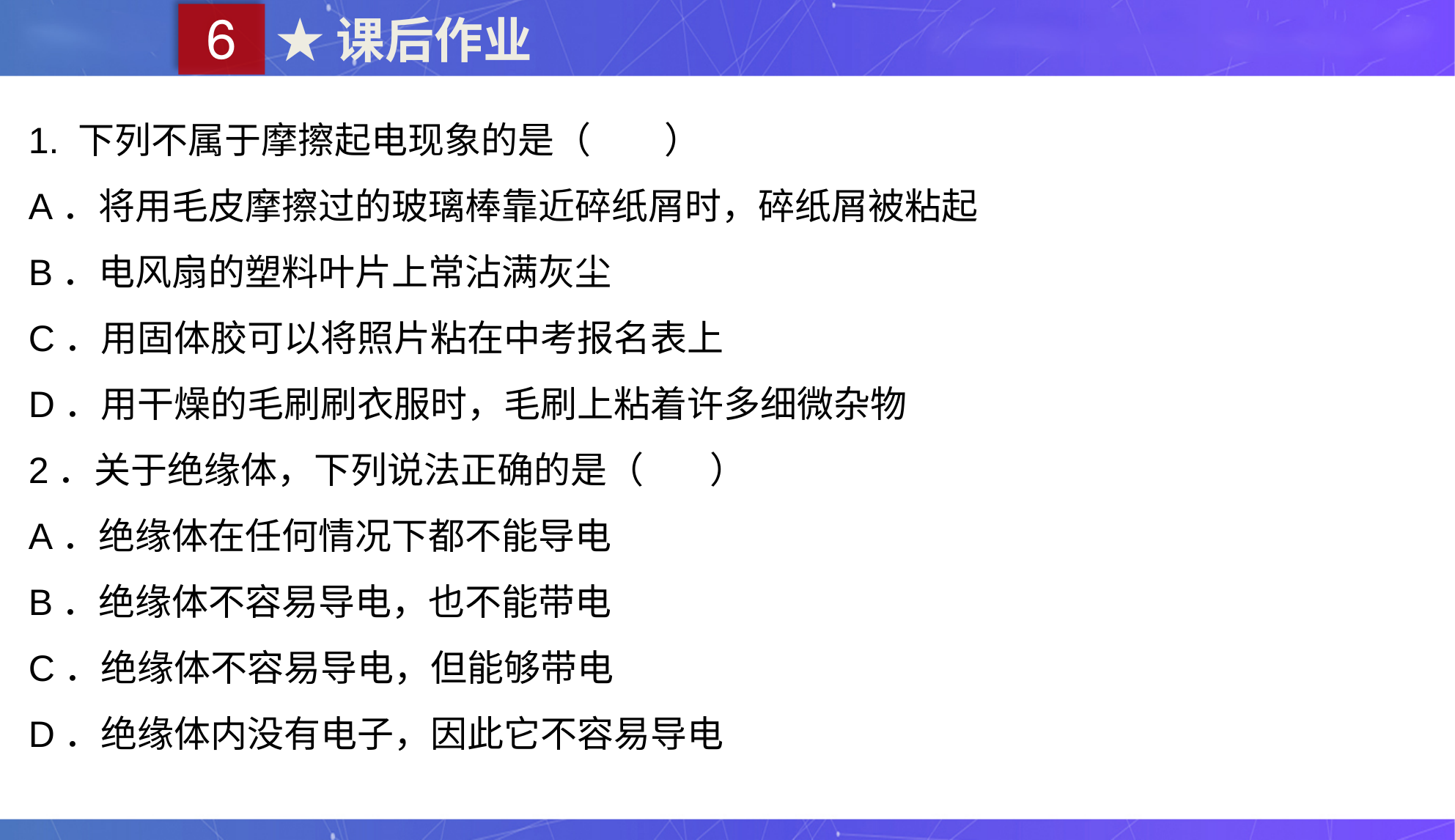

6
★课后作业
1. 下列不属于摩擦起电现象的是（　　）
A．将用毛皮摩擦过的玻璃棒靠近碎纸屑时，碎纸屑被粘起
B．电风扇的塑料叶片上常沾满灰尘
C．用固体胶可以将照片粘在中考报名表上
D．用干燥的毛刷刷衣服时，毛刷上粘着许多细微杂物
2．关于绝缘体，下列说法正确的是（        ）
A．绝缘体在任何情况下都不能导电
B．绝缘体不容易导电，也不能带电
C．绝缘体不容易导电，但能够带电
D．绝缘体内没有电子，因此它不容易导电